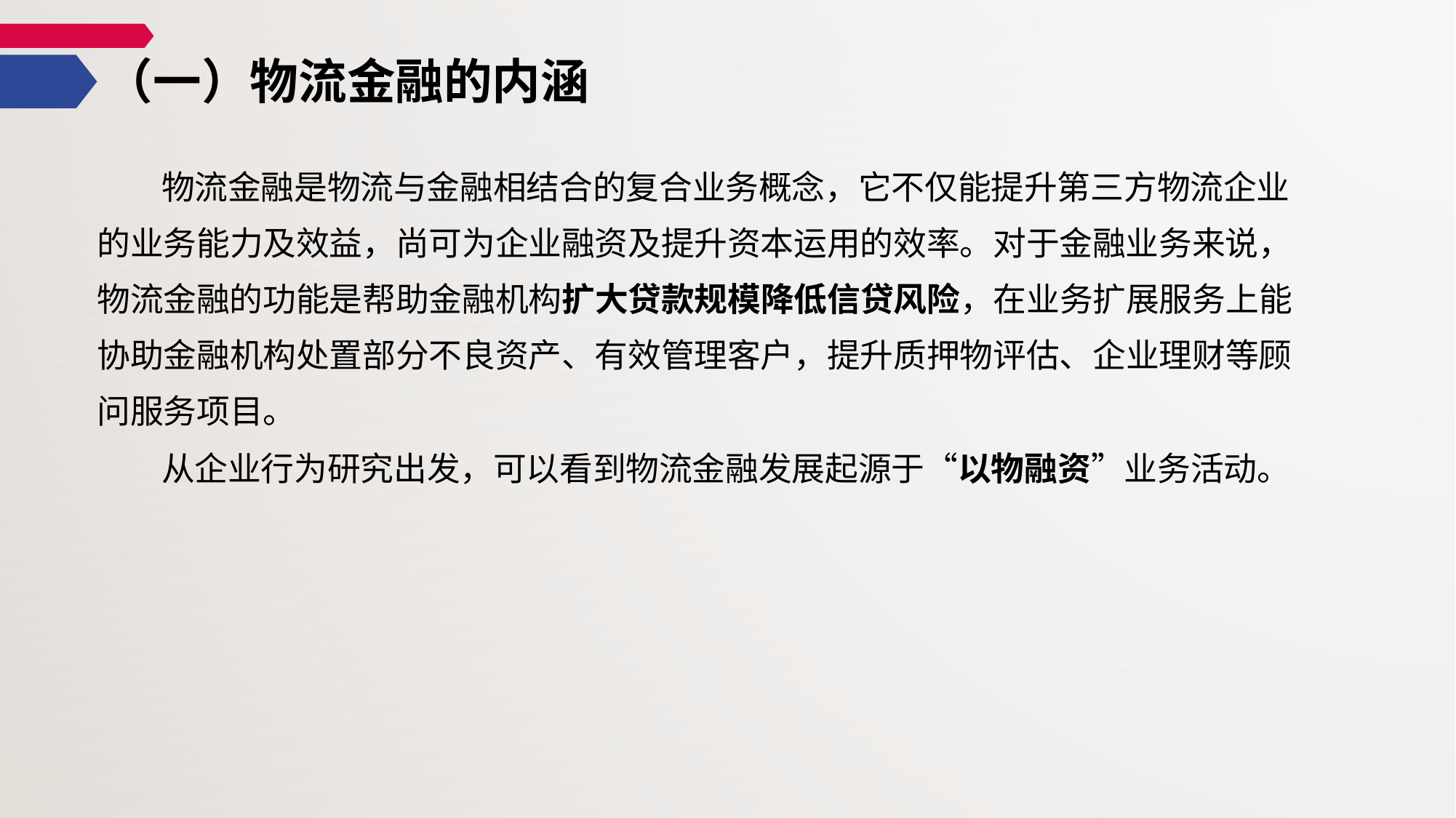

# （一）物流金融的内涵
物流金融是物流与金融相结合的复合业务概念，它不仅能提升第三方物流企业 的业务能力及效益，尚可为企业融资及提升资本运用的效率。对于金融业务来说，  物流金融的功能是帮助金融机构扩大贷款规模降低信贷风险，在业务扩展服务上能 协助金融机构处置部分不良资产、有效管理客户，提升质押物评估、企业理财等顾问服务项目。
从企业行为研究出发，可以看到物流金融发展起源于“以物融资”业务活动。